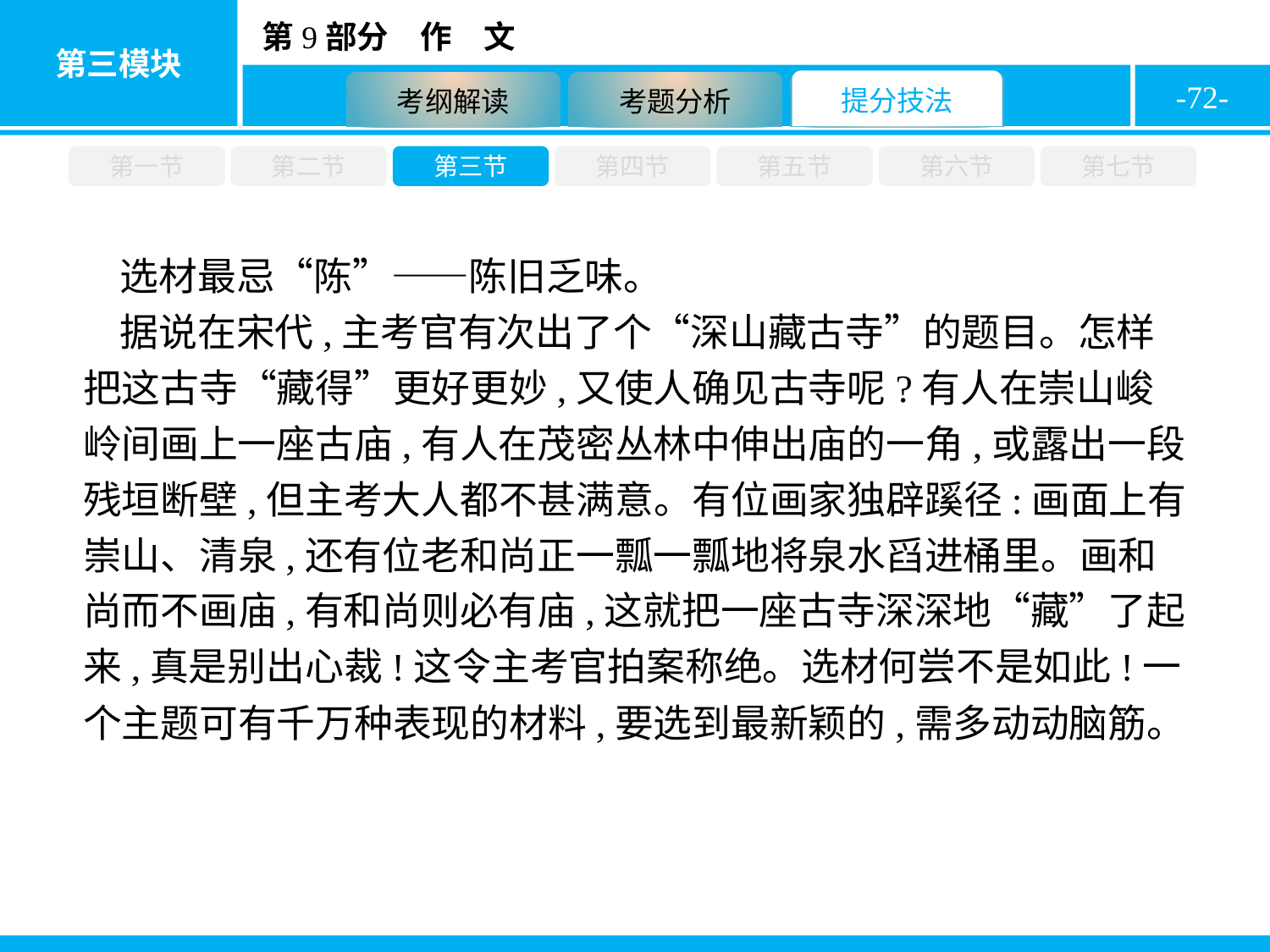

-72-
第一节
第二节
第三节
第四节
第五节
第六节
第七节
选材最忌“陈”——陈旧乏味。
据说在宋代,主考官有次出了个“深山藏古寺”的题目。怎样把这古寺“藏得”更好更妙,又使人确见古寺呢?有人在崇山峻岭间画上一座古庙,有人在茂密丛林中伸出庙的一角,或露出一段残垣断壁,但主考大人都不甚满意。有位画家独辟蹊径:画面上有崇山、清泉,还有位老和尚正一瓢一瓢地将泉水舀进桶里。画和尚而不画庙,有和尚则必有庙,这就把一座古寺深深地“藏”了起来,真是别出心裁!这令主考官拍案称绝。选材何尝不是如此!一个主题可有千万种表现的材料,要选到最新颖的,需多动动脑筋。